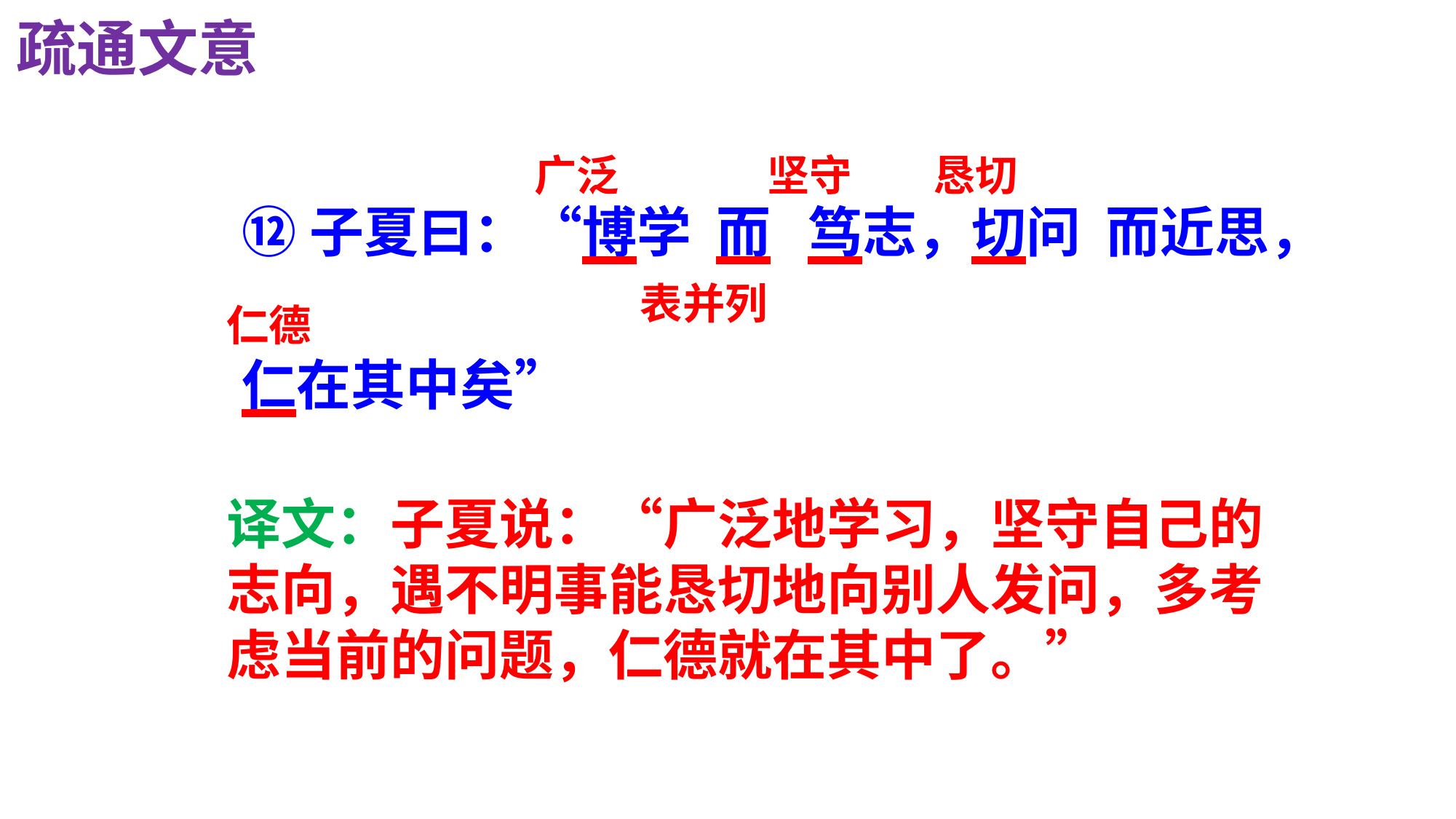

疏通文意
广泛
坚守
恳切
⑫子夏曰：“博学  而   笃志，切问  而近思，

仁在其中矣”

表并列
仁德
译文：子夏说：“广泛地学习，坚守自己的志向，遇不明事能恳切地向别人发问，多考虑当前的问题，仁德就在其中了。”